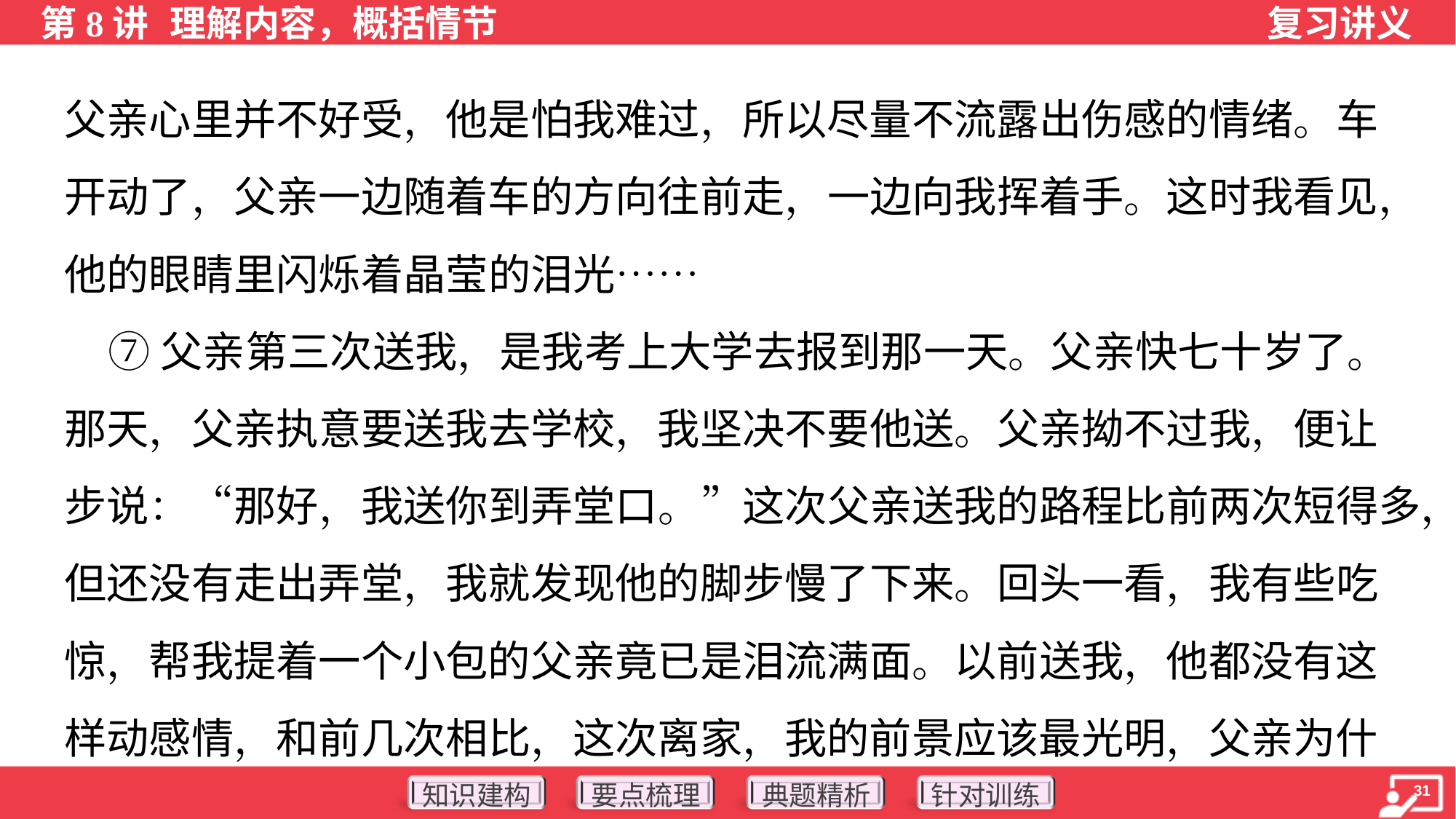

父亲心里并不好受，他是怕我难过，所以尽量不流露出伤感的情绪。车
开动了，父亲一边随着车的方向往前走，一边向我挥着手。这时我看见，
他的眼睛里闪烁着晶莹的泪光……
    ⑦父亲第三次送我，是我考上大学去报到那一天。父亲快七十岁了。
那天，父亲执意要送我去学校，我坚决不要他送。父亲拗不过我，便让
步说：“那好，我送你到弄堂口。”这次父亲送我的路程比前两次短得多，
但还没有走出弄堂，我就发现他的脚步慢了下来。回头一看，我有些吃
惊，帮我提着一个小包的父亲竟已是泪流满面。以前送我，他都没有这
样动感情，和前几次相比，这次离家，我的前景应该最光明，父亲为什